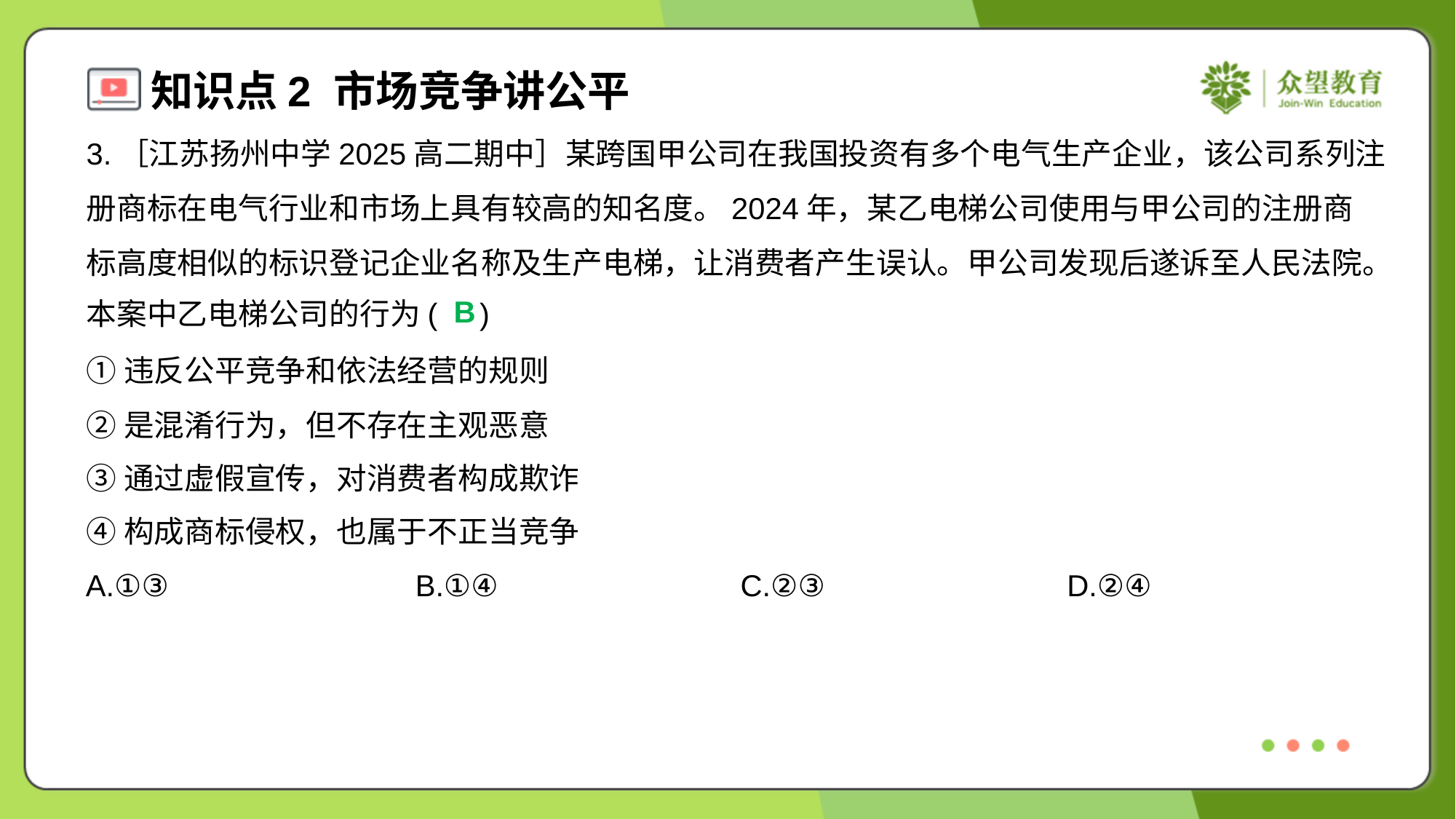

3.［江苏扬州中学2025高二期中］某跨国甲公司在我国投资有多个电气生产企业，该公司系列注
册商标在电气行业和市场上具有较高的知名度。2024年，某乙电梯公司使用与甲公司的注册商
标高度相似的标识登记企业名称及生产电梯，让消费者产生误认。甲公司发现后遂诉至人民法院。
本案中乙电梯公司的行为(     )
B
①违反公平竞争和依法经营的规则
②是混淆行为，但不存在主观恶意
③通过虚假宣传，对消费者构成欺诈
④构成商标侵权，也属于不正当竞争
A.①③	B.①④	C.②③	D.②④